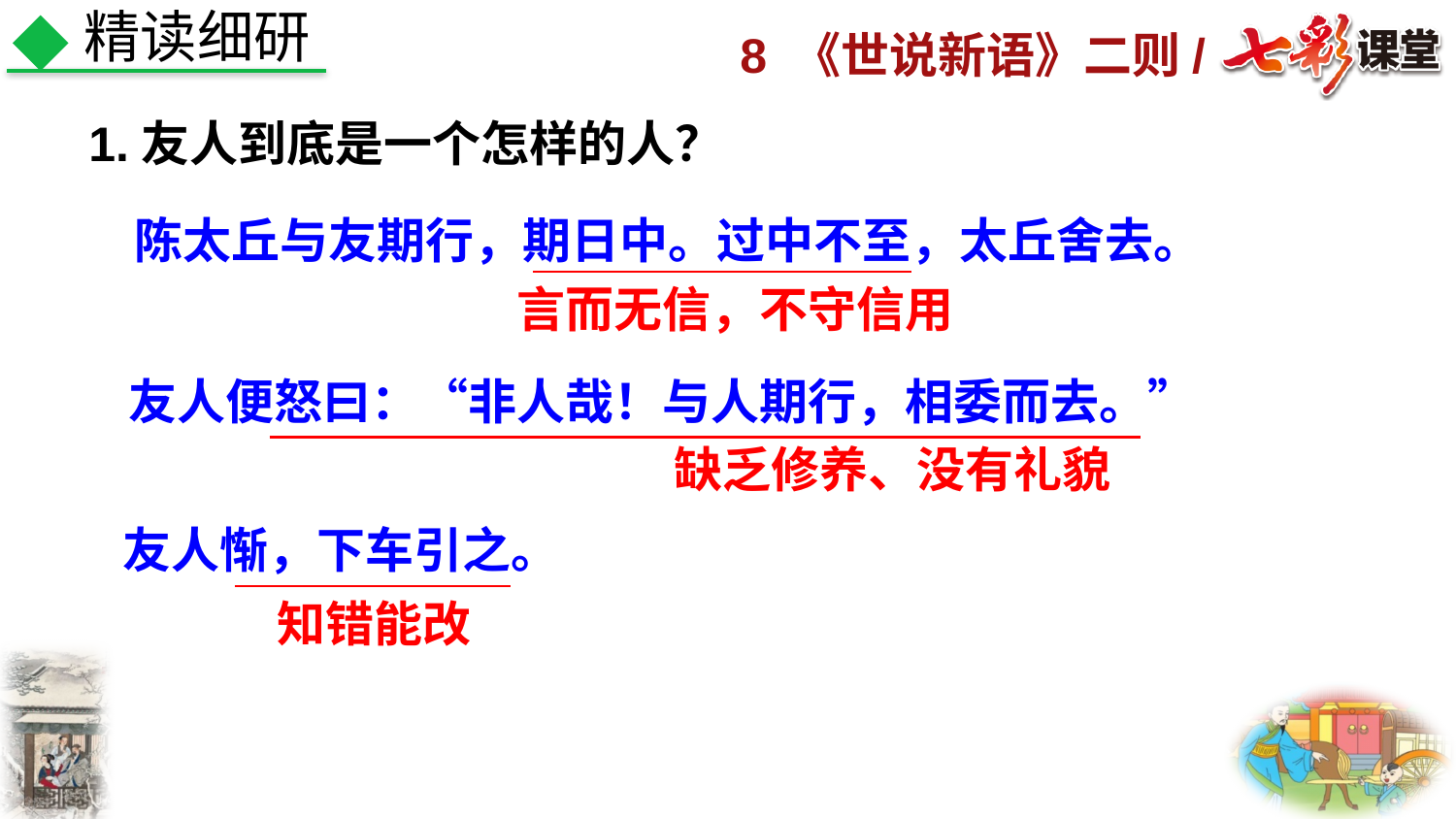

精读细研

1.友人到底是一个怎样的人？
陈太丘与友期行，期日中。过中不至，太丘舍去。
言而无信，不守信用
友人便怒曰：“非人哉！与人期行，相委而去。”
缺乏修养、没有礼貌
友人惭，下车引之。
知错能改